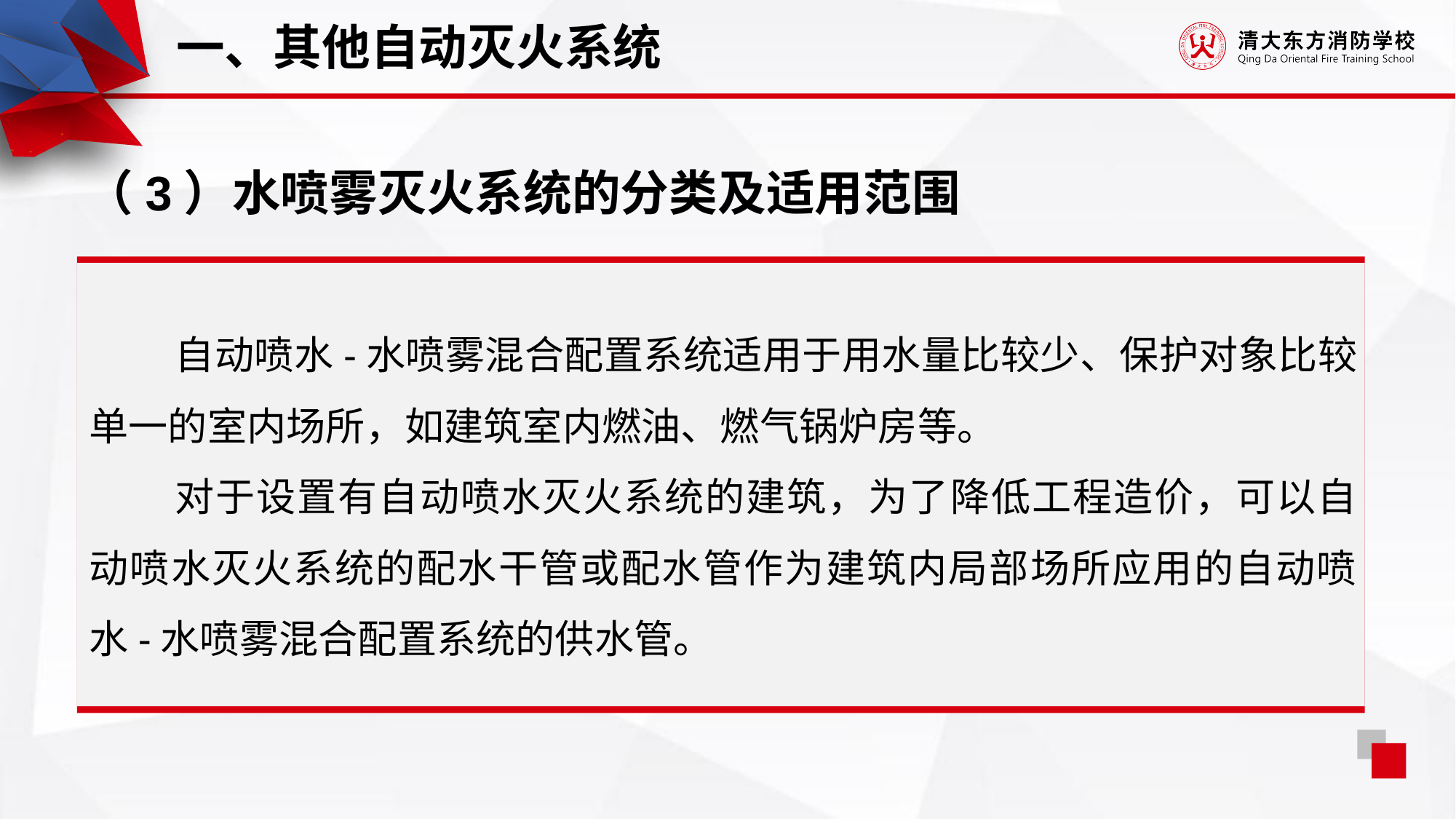

一、其他自动灭火系统

（3）水喷雾灭火系统的分类及适用范围

自动喷水-水喷雾混合配置系统适用于用水量比较少、保护对象比较单一的室内场所，如建筑室内燃油、燃气锅炉房等。
对于设置有自动喷水灭火系统的建筑，为了降低工程造价，可以自动喷水灭火系统的配水干管或配水管作为建筑内局部场所应用的自动喷水-水喷雾混合配置系统的供水管。